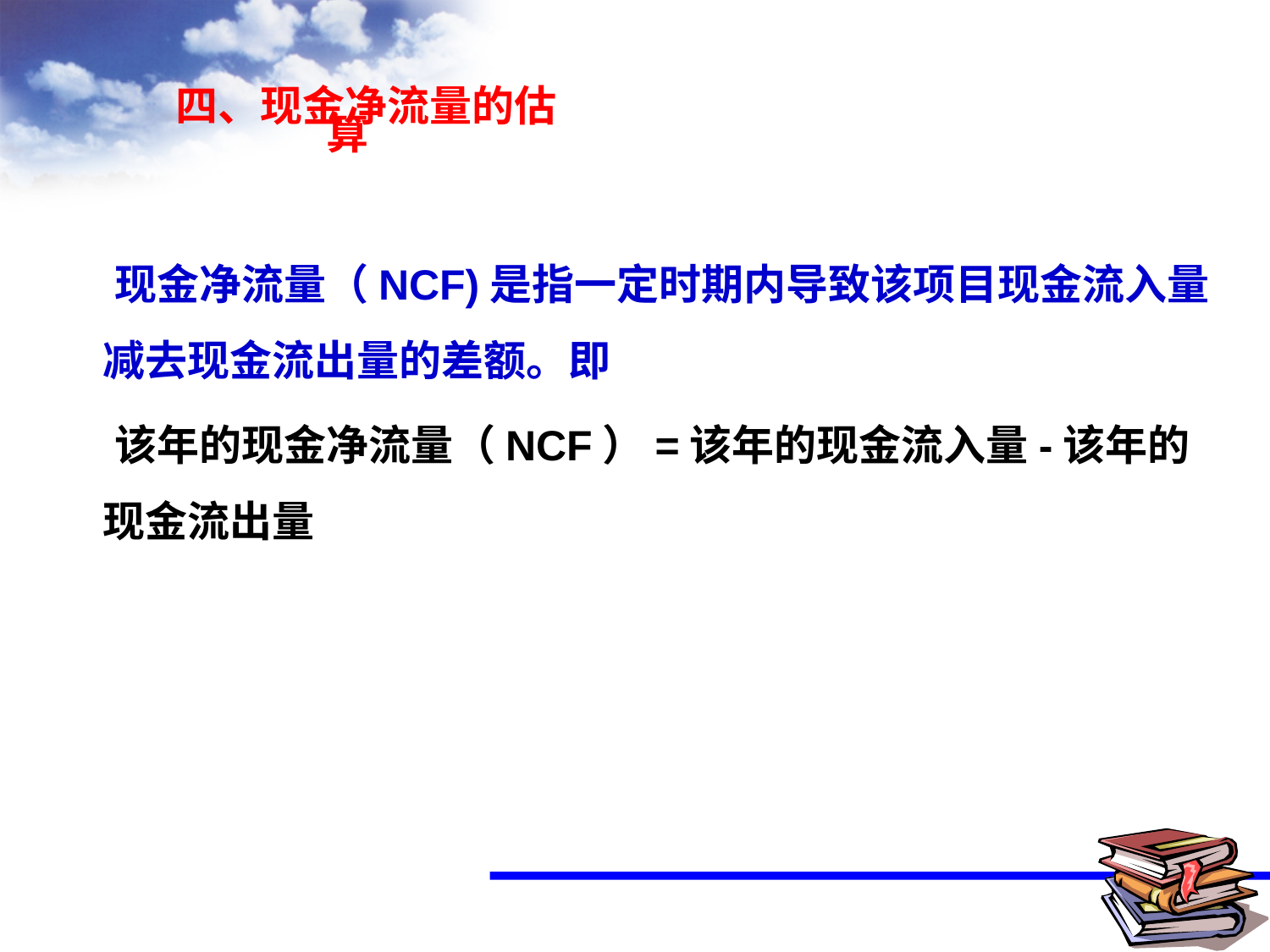

四、现金净流量的估算
       现金净流量（NCF)是指一定时期内导致该项目现金流入量减去现金流出量的差额。即
       该年的现金净流量（NCF）=该年的现金流入量-该年的现金流出量